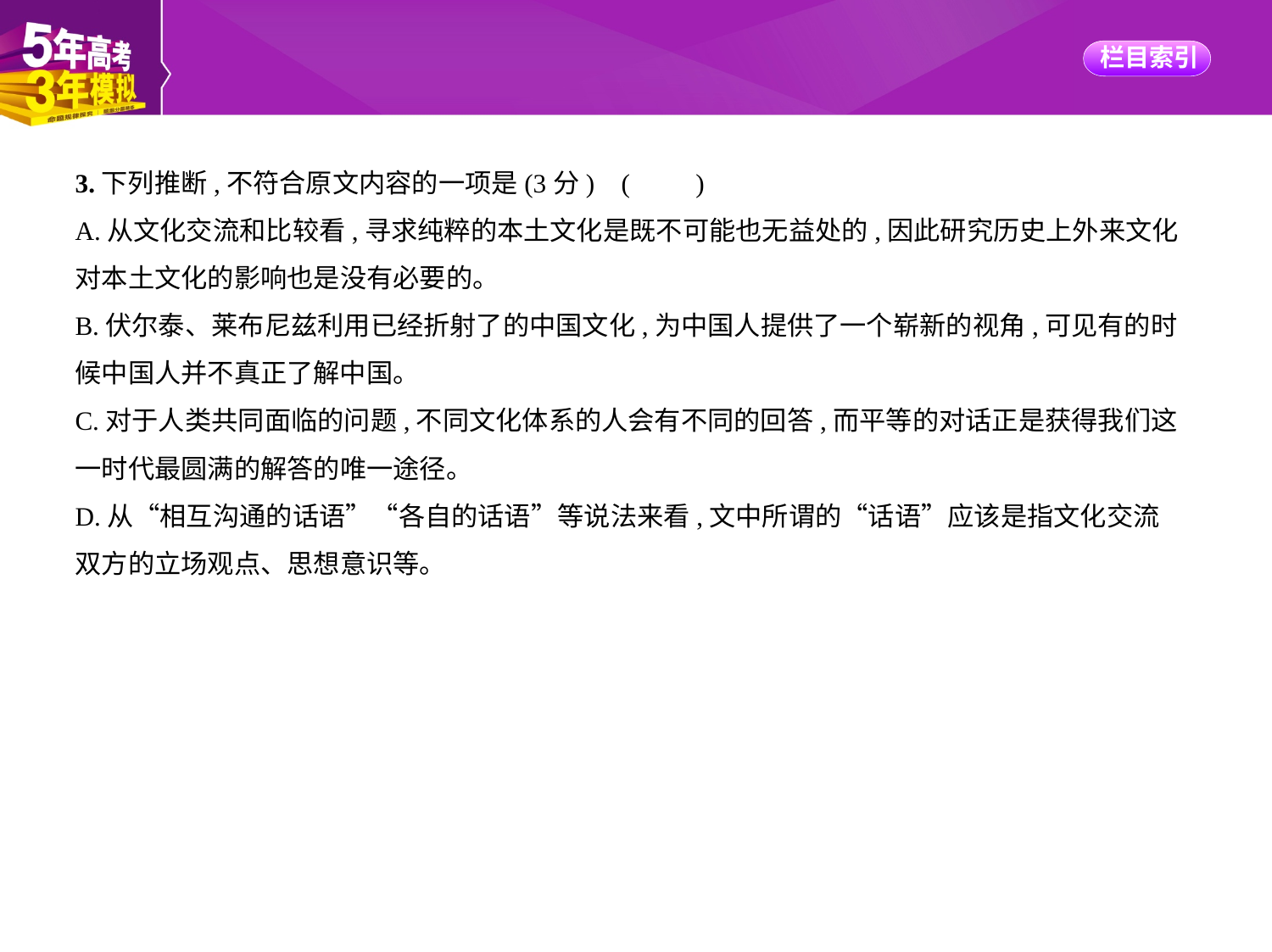

3.下列推断,不符合原文内容的一项是(3分) (　　)
A.从文化交流和比较看,寻求纯粹的本土文化是既不可能也无益处的,因此研究历史上外来文化
对本土文化的影响也是没有必要的。
B.伏尔泰、莱布尼兹利用已经折射了的中国文化,为中国人提供了一个崭新的视角,可见有的时
候中国人并不真正了解中国。
C.对于人类共同面临的问题,不同文化体系的人会有不同的回答,而平等的对话正是获得我们这
一时代最圆满的解答的唯一途径。
D.从“相互沟通的话语”“各自的话语”等说法来看,文中所谓的“话语”应该是指文化交流
双方的立场观点、思想意识等。